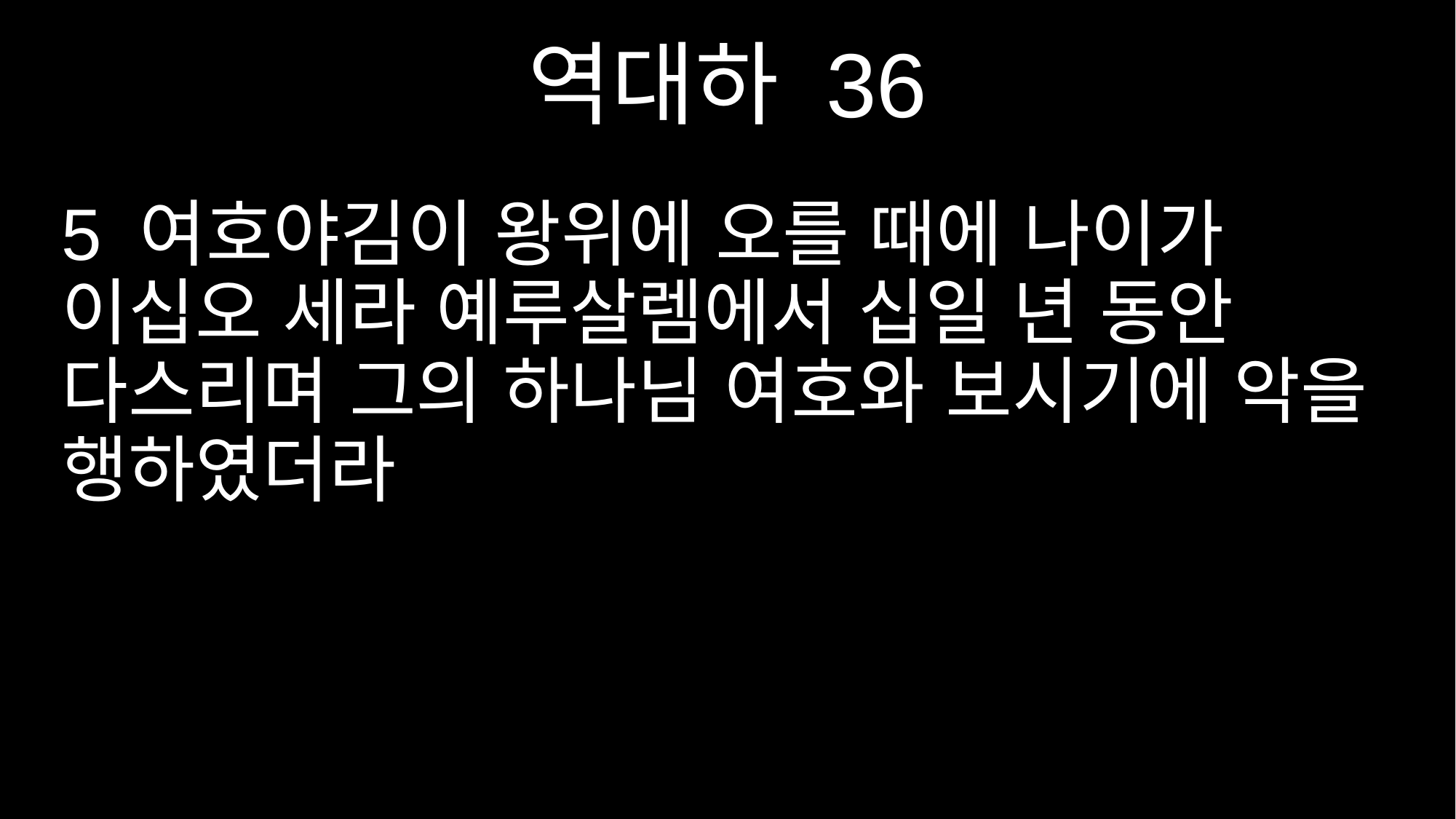

역대하 36
5 여호야김이 왕위에 오를 때에 나이가 이십오 세라 예루살렘에서 십일 년 동안 다스리며 그의 하나님 여호와 보시기에 악을 행하였더라